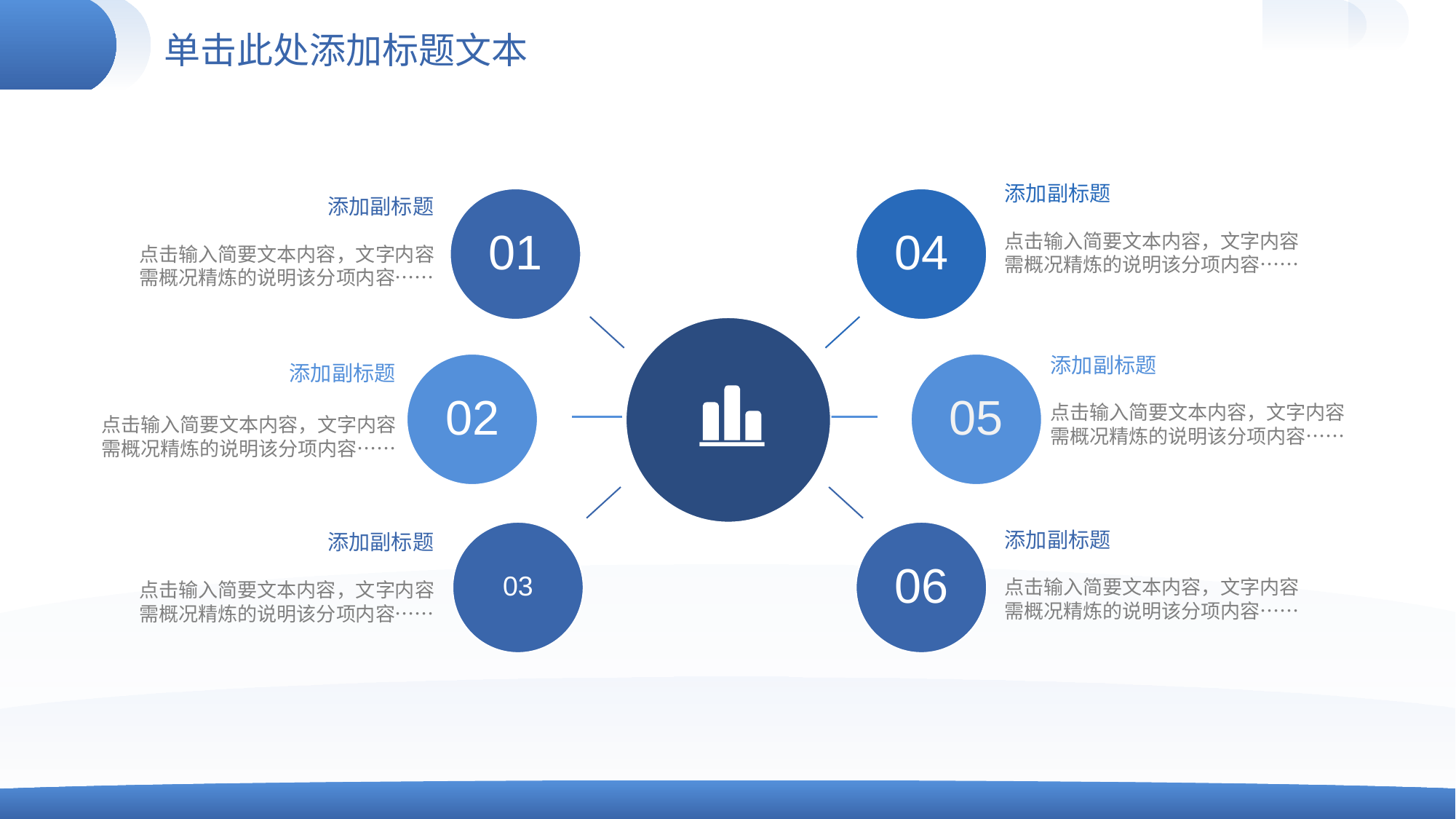

# 单击此处添加标题文本
添加副标题
点击输入简要文本内容，文字内容需概况精炼的说明该分项内容……
01
04
添加副标题
点击输入简要文本内容，文字内容需概况精炼的说明该分项内容……

添加副标题
点击输入简要文本内容，文字内容需概况精炼的说明该分项内容……
02
05
添加副标题
点击输入简要文本内容，文字内容需概况精炼的说明该分项内容……

03
06
添加副标题
点击输入简要文本内容，文字内容需概况精炼的说明该分项内容……
添加副标题
点击输入简要文本内容，文字内容需概况精炼的说明该分项内容……